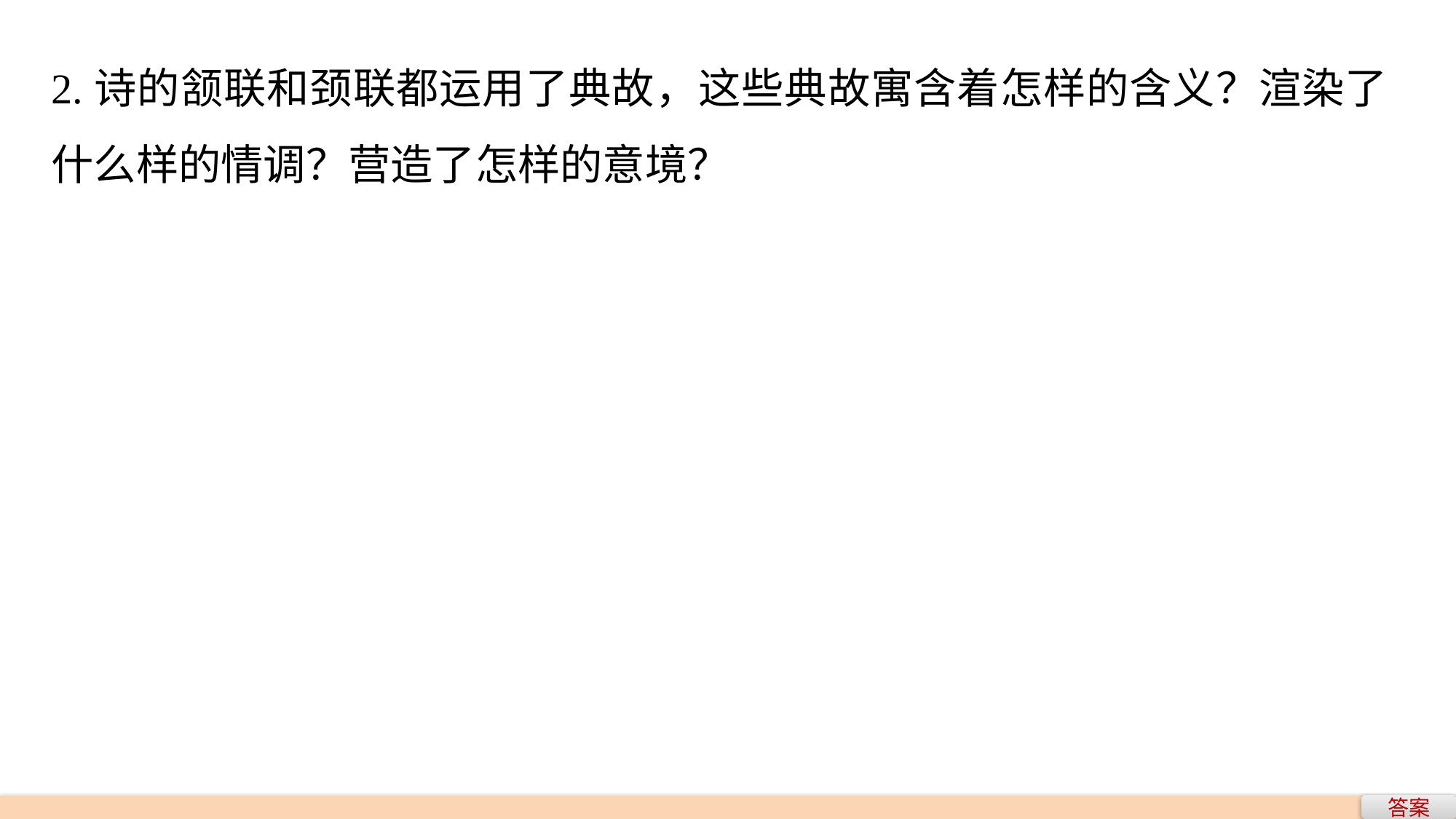

2.诗的颔联和颈联都运用了典故，这些典故寓含着怎样的含义？渲染了什么样的情调？营造了怎样的意境？
答案